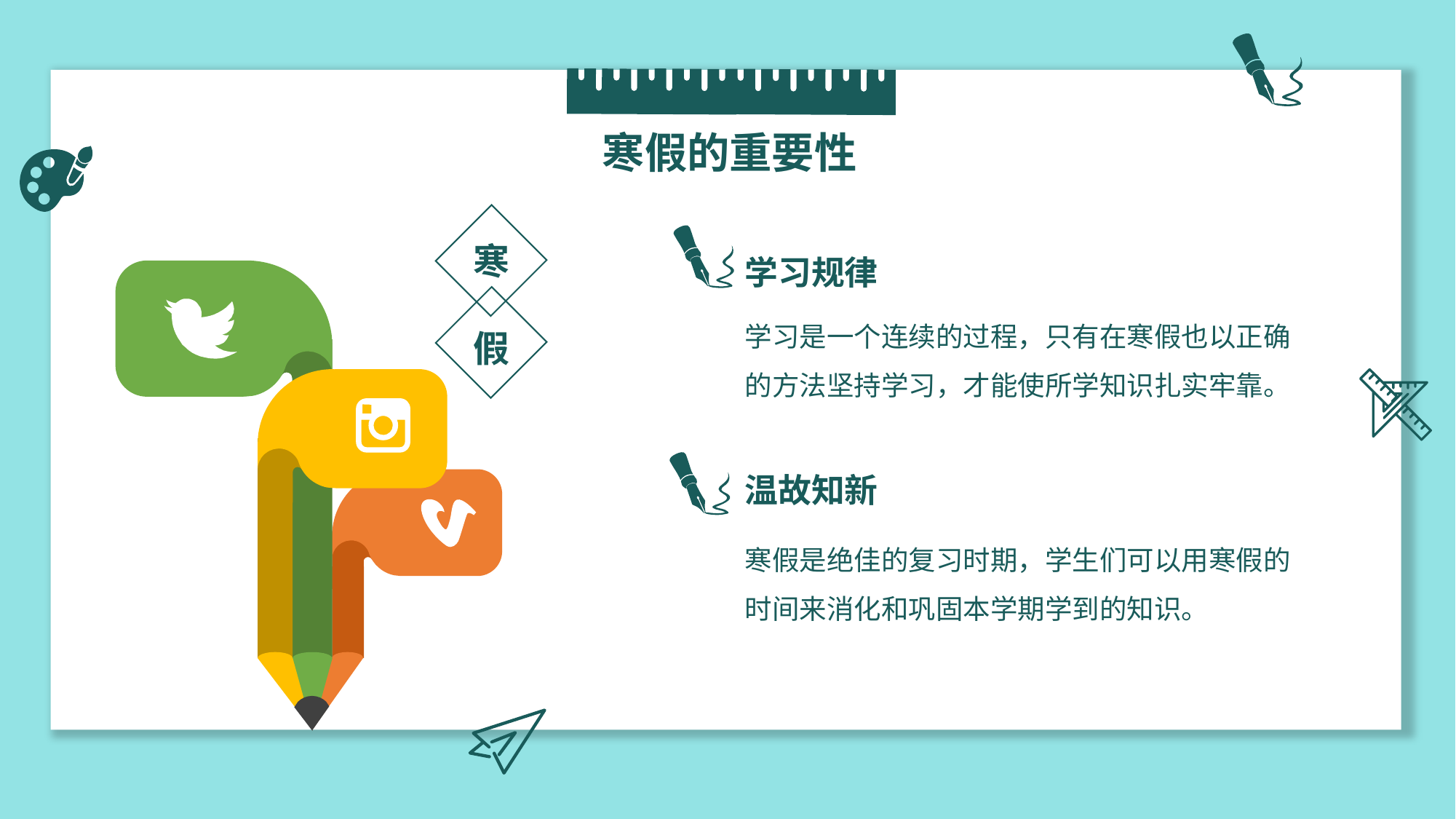

寒假的重要性

寒
学习规律

学习是一个连续的过程，只有在寒假也以正确的方法坚持学习，才能使所学知识扎实牢靠。

假

温故知新
寒假是绝佳的复习时期，学生们可以用寒假的时间来消化和巩固本学期学到的知识。